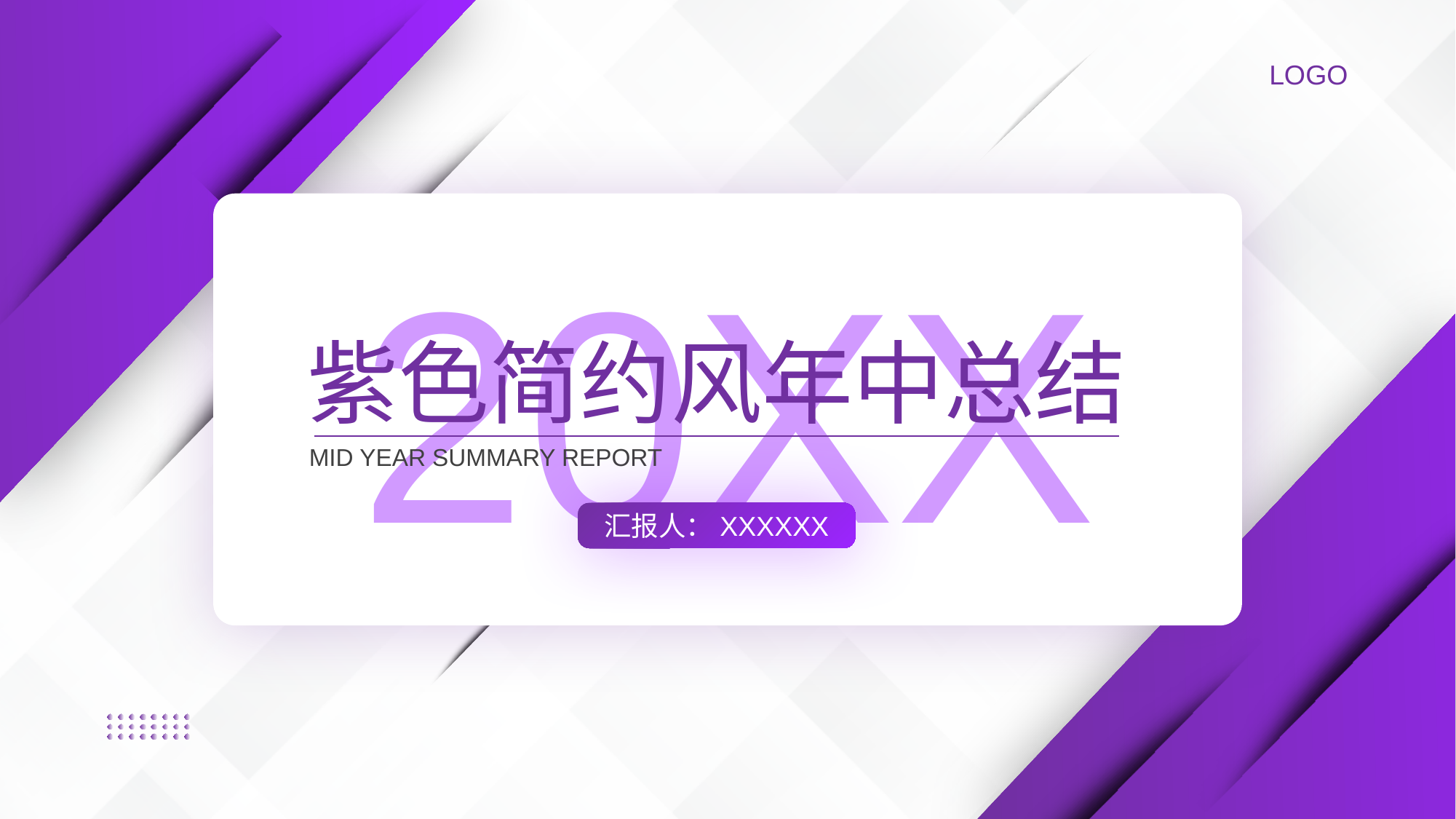

20XX
紫色简约风年中总结
MID YEAR SUMMARY REPORT

汇报人：XXXXXX